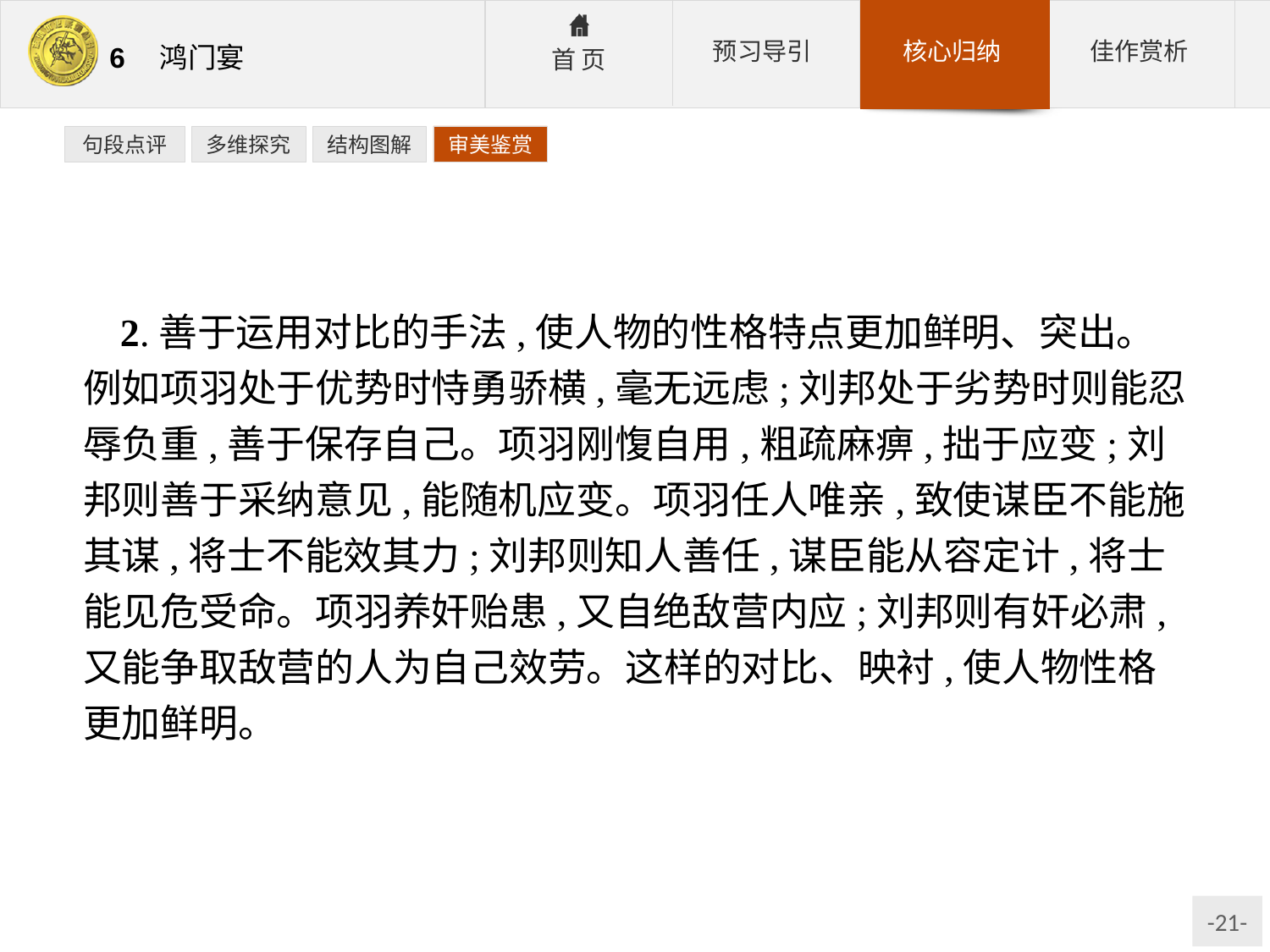

句段点评
多维探究
结构图解
审美鉴赏
2.善于运用对比的手法,使人物的性格特点更加鲜明、突出。例如项羽处于优势时恃勇骄横,毫无远虑;刘邦处于劣势时则能忍辱负重,善于保存自己。项羽刚愎自用,粗疏麻痹,拙于应变;刘邦则善于采纳意见,能随机应变。项羽任人唯亲,致使谋臣不能施其谋,将士不能效其力;刘邦则知人善任,谋臣能从容定计,将士能见危受命。项羽养奸贻患,又自绝敌营内应;刘邦则有奸必肃,又能争取敌营的人为自己效劳。这样的对比、映衬,使人物性格更加鲜明。